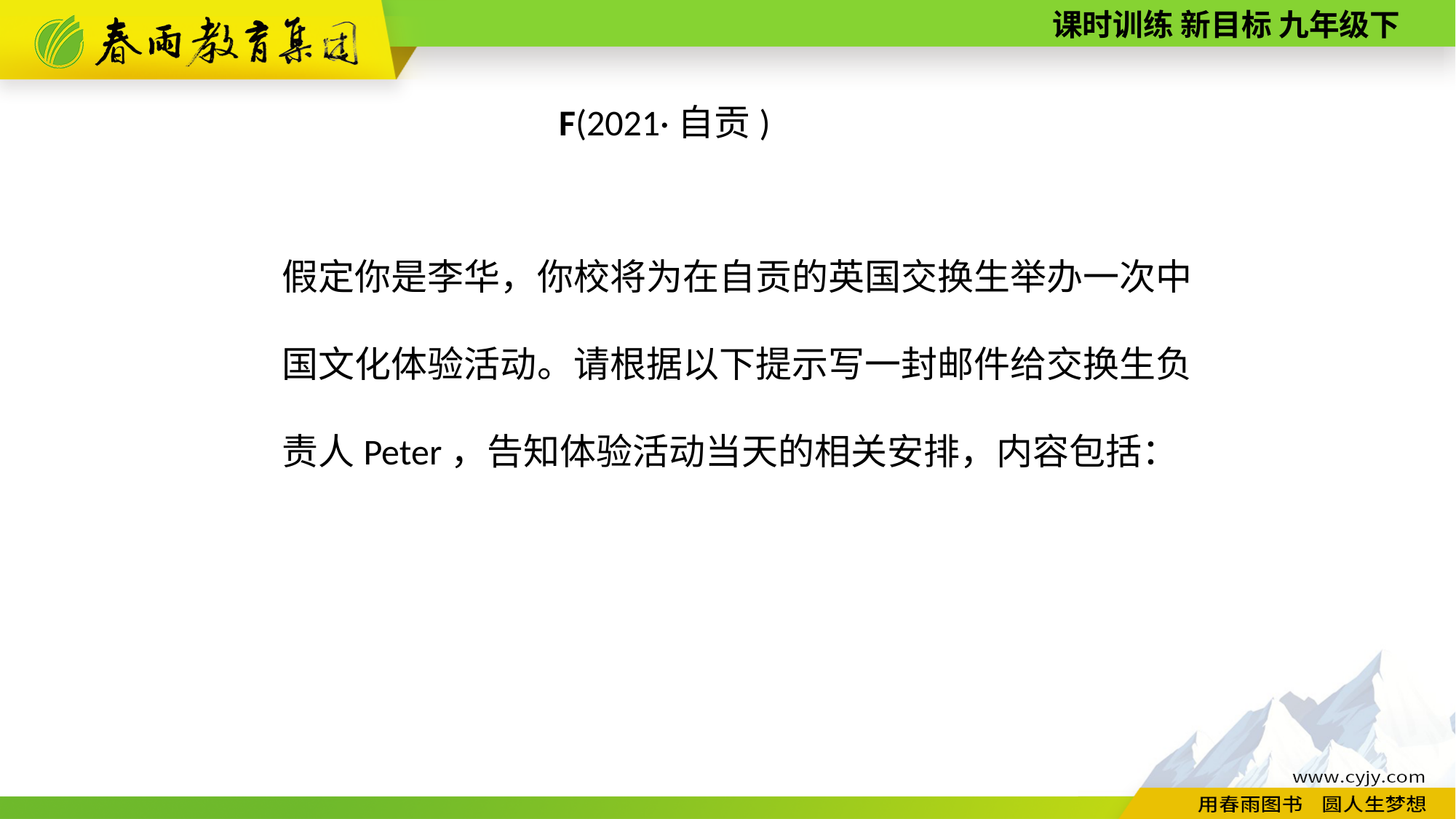

F(2021·自贡)
假定你是李华，你校将为在自贡的英国交换生举办一次中国文化体验活动。请根据以下提示写一封邮件给交换生负责人Peter，告知体验活动当天的相关安排，内容包括：